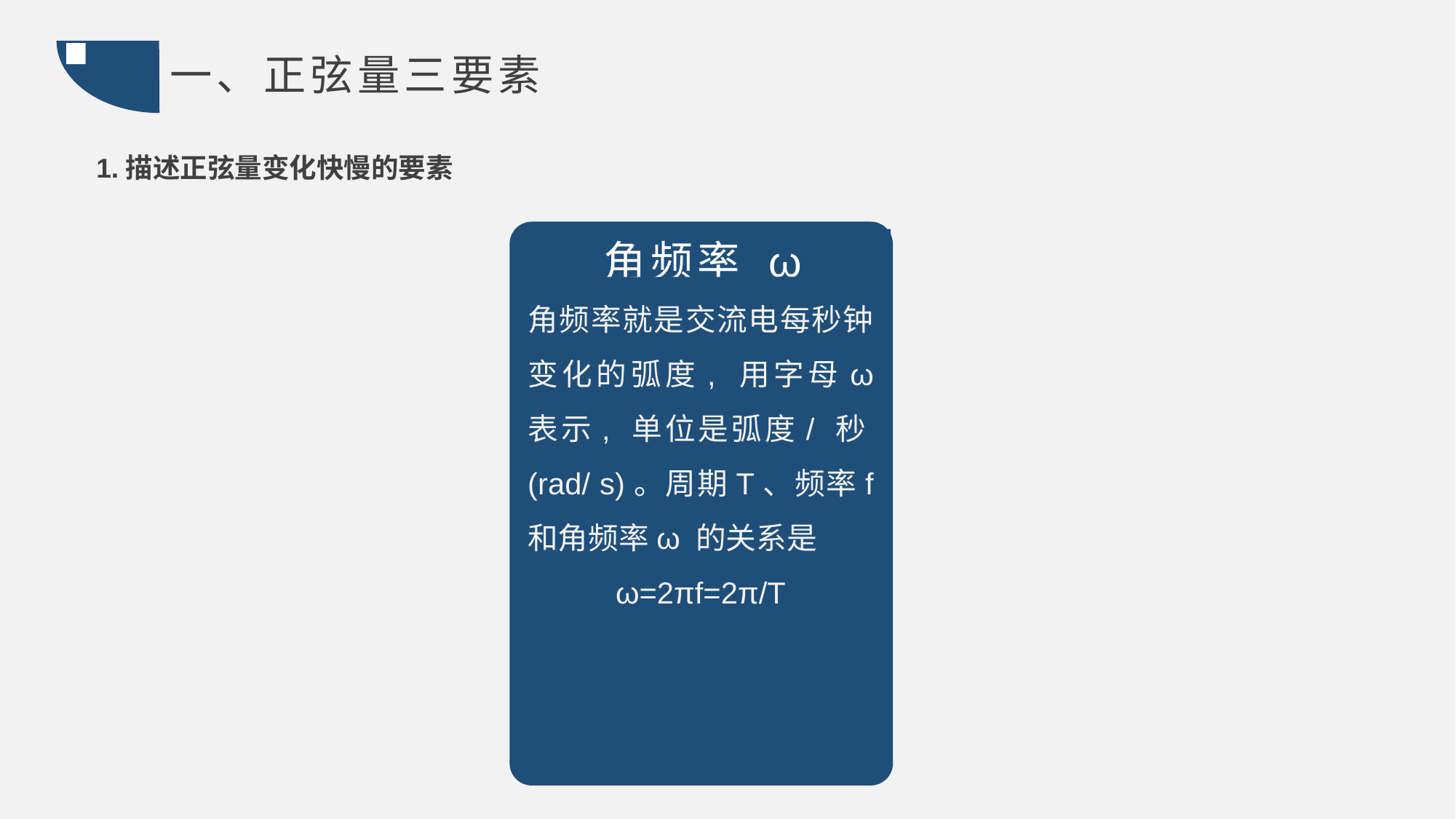

一、正弦量三要素
1.描述正弦量变化快慢的要素

角频率 ω
角频率就是交流电每秒钟变化的弧度, 用字母ω 表示, 单位是弧度/ 秒(rad/ s)。周期T、频率f 和角频率ω 的关系是
ω=2πf=2π/T